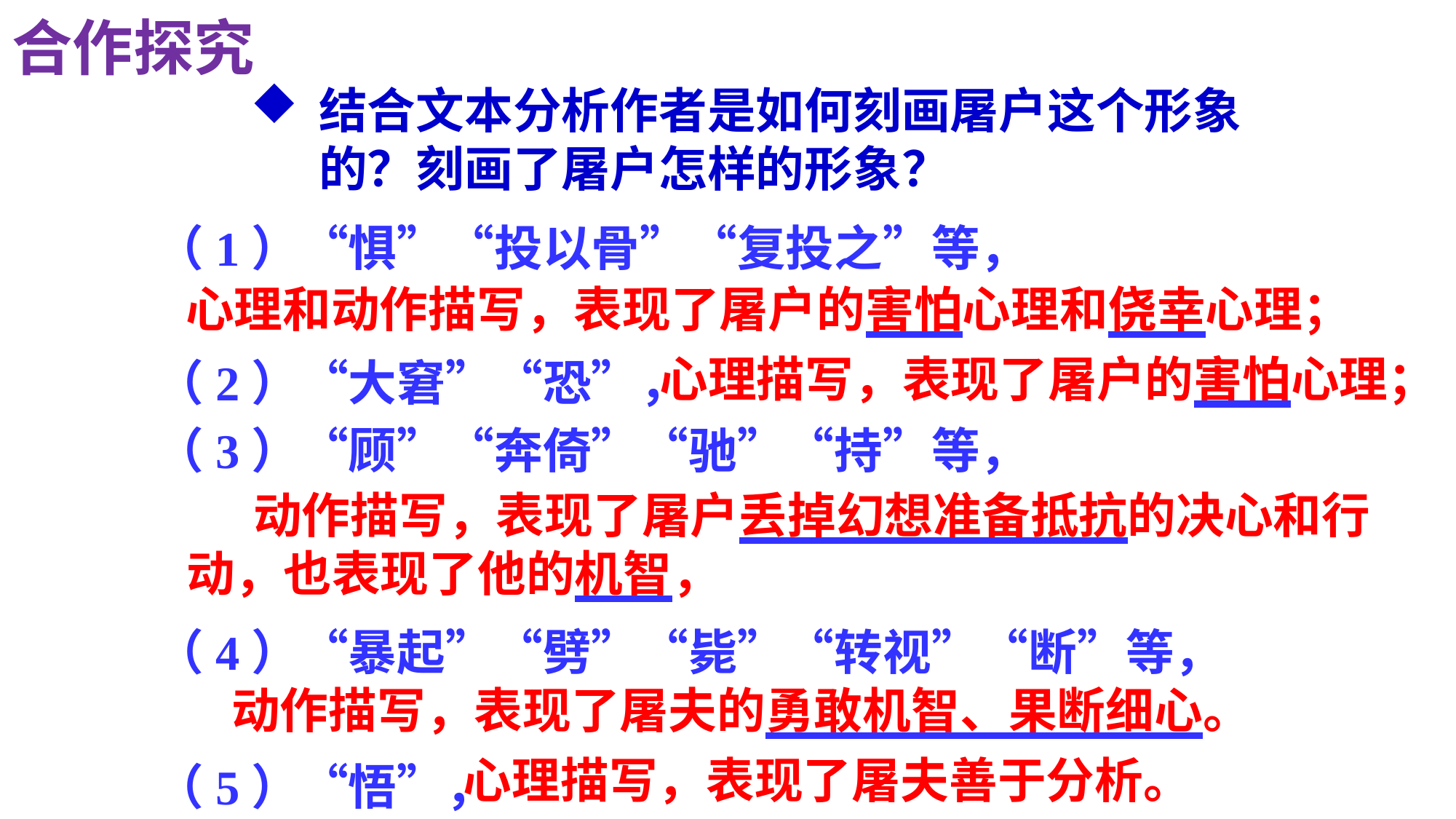

合作探究
结合文本分析作者是如何刻画屠户这个形象的？刻画了屠户怎样的形象？
（1）“惧”“投以骨”“复投之”等，

（2）“大窘”“恐”，
（3）“顾”“奔倚”“驰”“持”等，

（4）“暴起”“劈”“毙”“转视”“断”等，

（5）“悟”，
心理和动作描写，表现了屠户的害怕心理和侥幸心理；
心理描写，表现了屠户的害怕心理；
     动作描写，表现了屠户丢掉幻想准备抵抗的决心和行动，也表现了他的机智，
动作描写，表现了屠夫的勇敢机智、果断细心。
心理描写，表现了屠夫善于分析。